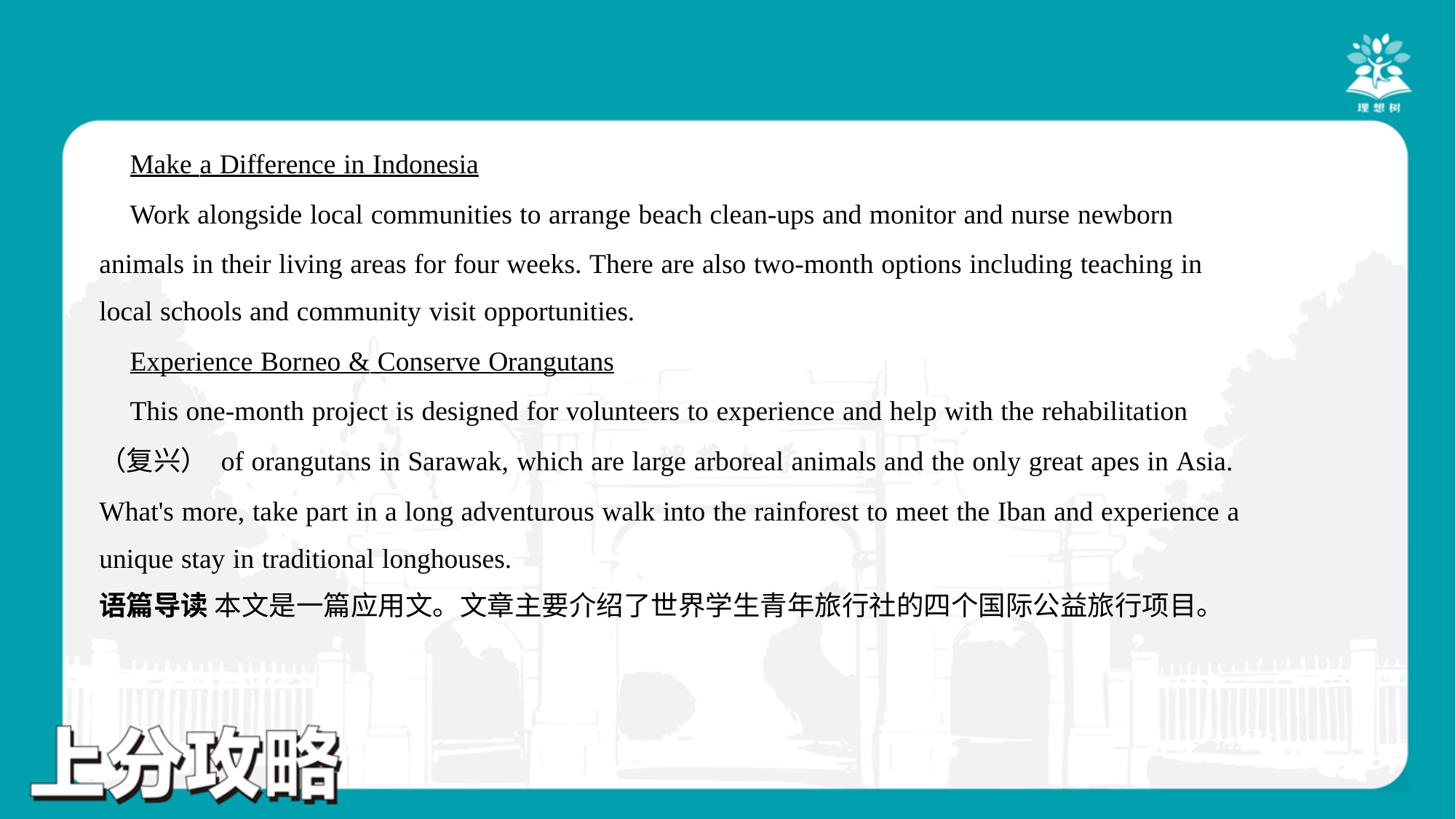

Make a Difference in Indonesia
    Work alongside local communities to arrange beach clean-ups and monitor and nurse newborn
animals in their living areas for four weeks. There are also two-month options including teaching in
local schools and community visit opportunities.
    Experience Borneo & Conserve Orangutans
    This one-month project is designed for volunteers to experience and help with the rehabilitation
（复兴） of orangutans in Sarawak, which are large arboreal animals and the only great apes in Asia.
What's more, take part in a long adventurous walk into the rainforest to meet the Iban and experience a
unique stay in traditional longhouses.
语篇导读 本文是一篇应用文。文章主要介绍了世界学生青年旅行社的四个国际公益旅行项目。